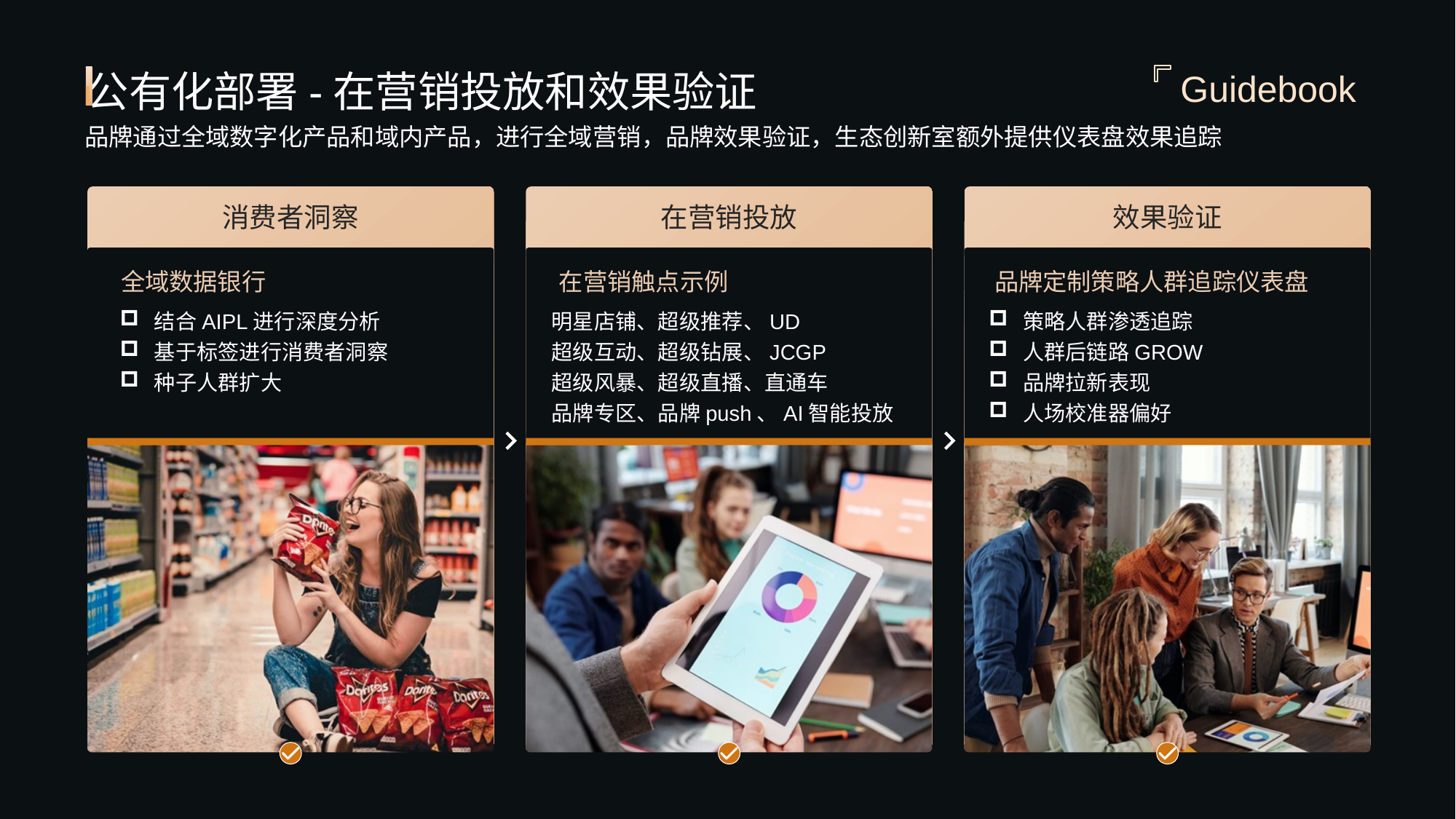

公有化部署-在营销投放和效果验证

Guidebook

品牌通过全域数字化产品和域内产品，进行全域营销，品牌效果验证，生态创新室额外提供仪表盘效果追踪

消费者洞察
在营销投放
效果验证

全域数据银行
结合AIPL进行深度分析
基于标签进行消费者洞察
种子人群扩大
在营销触点示例
品牌定制策略人群追踪仪表盘
明星店铺、超级推荐、UD
超级互动、超级钻展、JCGP
超级风暴、超级直播、直通车
品牌专区、品牌push、AI智能投放
策略人群渗透追踪
人群后链路GROW
品牌拉新表现
人场校准器偏好